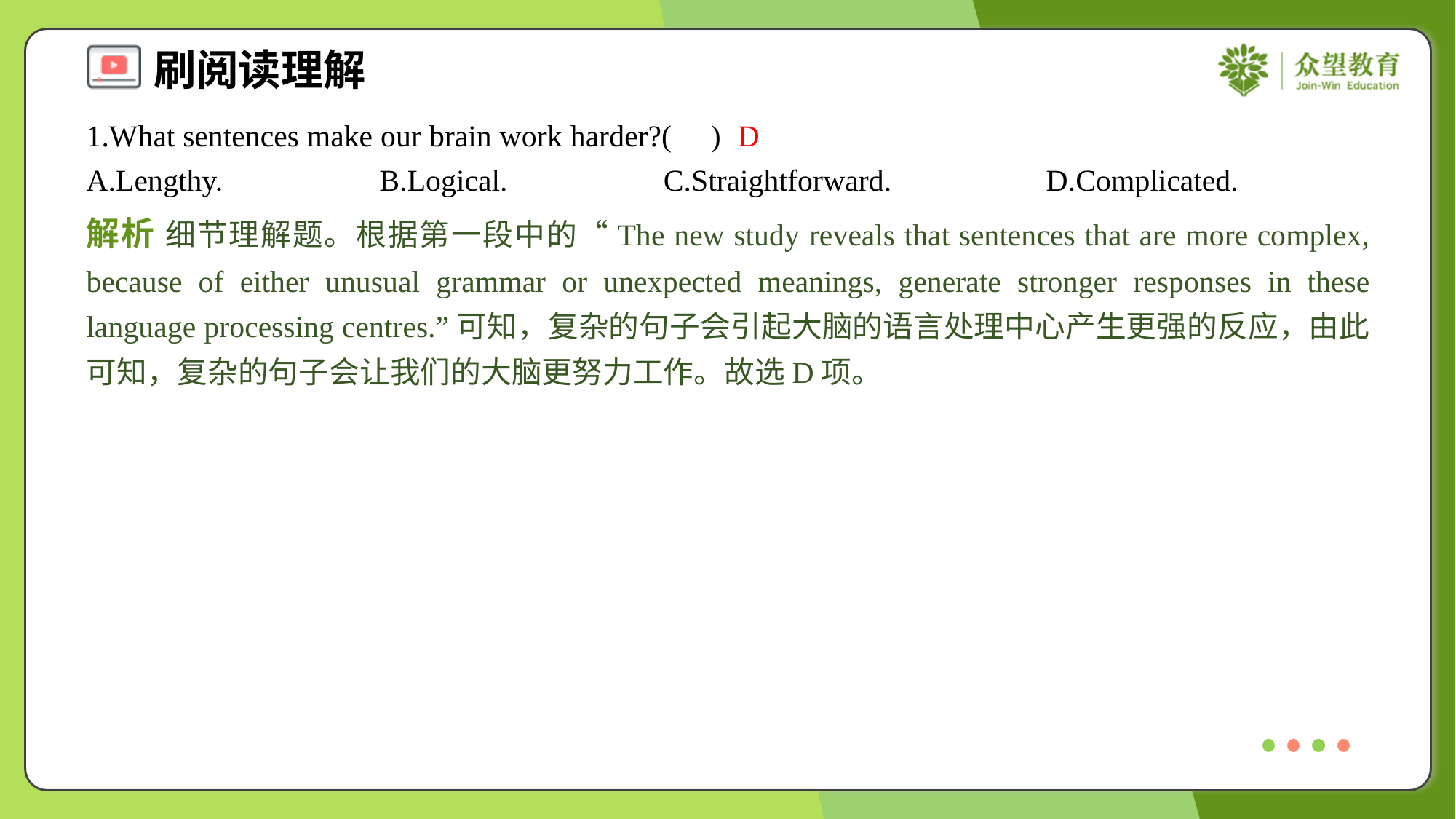

1.What sentences make our brain work harder?(     )
D
A.Lengthy.	B.Logical.	C.Straightforward.	D.Complicated.
解析 细节理解题。根据第一段中的“The new study reveals that sentences that are more complex, because of either unusual grammar or unexpected meanings, generate stronger responses in these language processing centres.”可知，复杂的句子会引起大脑的语言处理中心产生更强的反应，由此可知，复杂的句子会让我们的大脑更努力工作。故选D项。